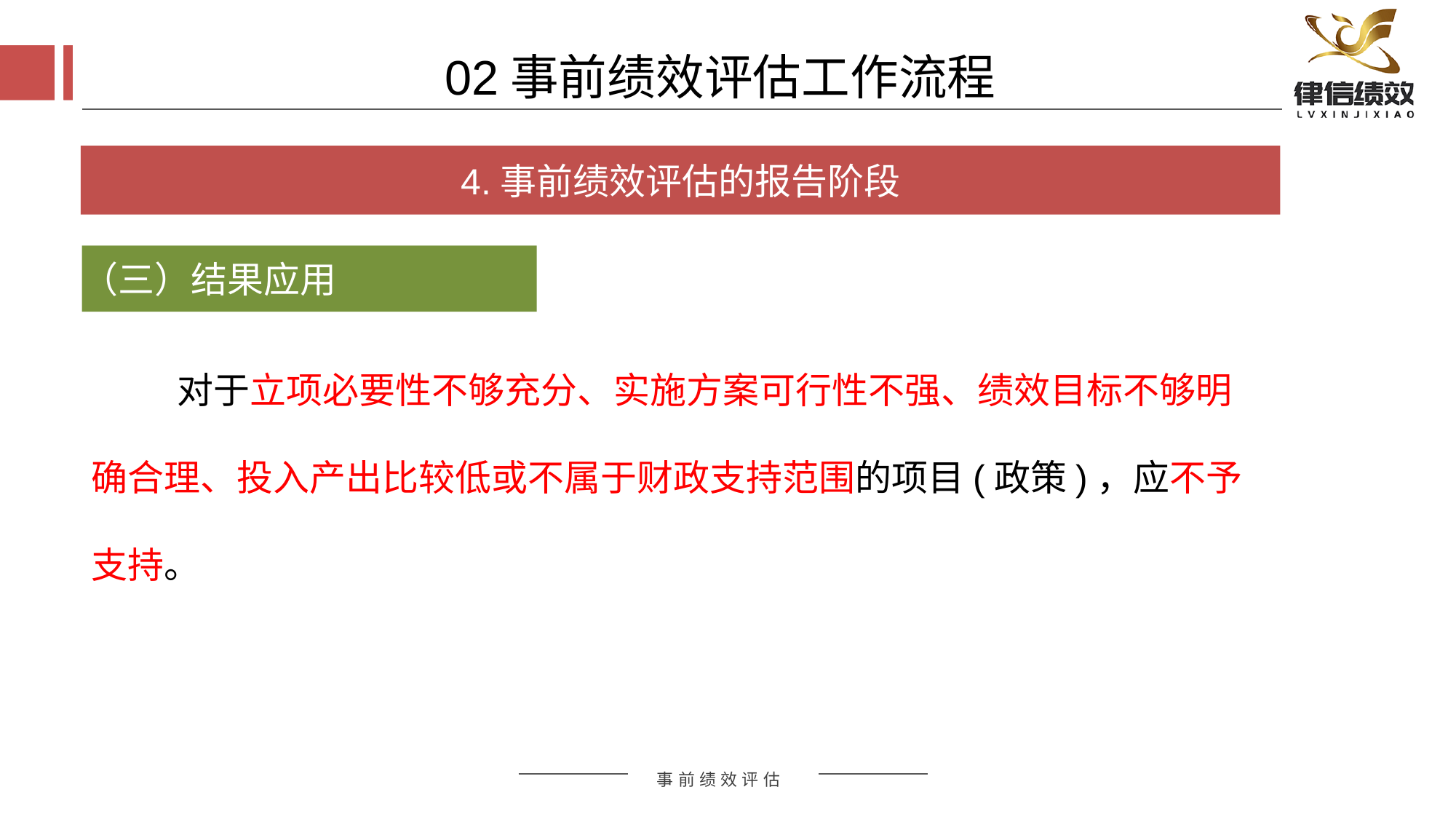

02事前绩效评估工作流程
4.事前绩效评估的报告阶段
（三）结果应用
对于立项必要性不够充分、实施方案可行性不强、绩效目标不够明确合理、投入产出比较低或不属于财政支持范围的项目(政策)，应不予支持。
评估方式
评估方式